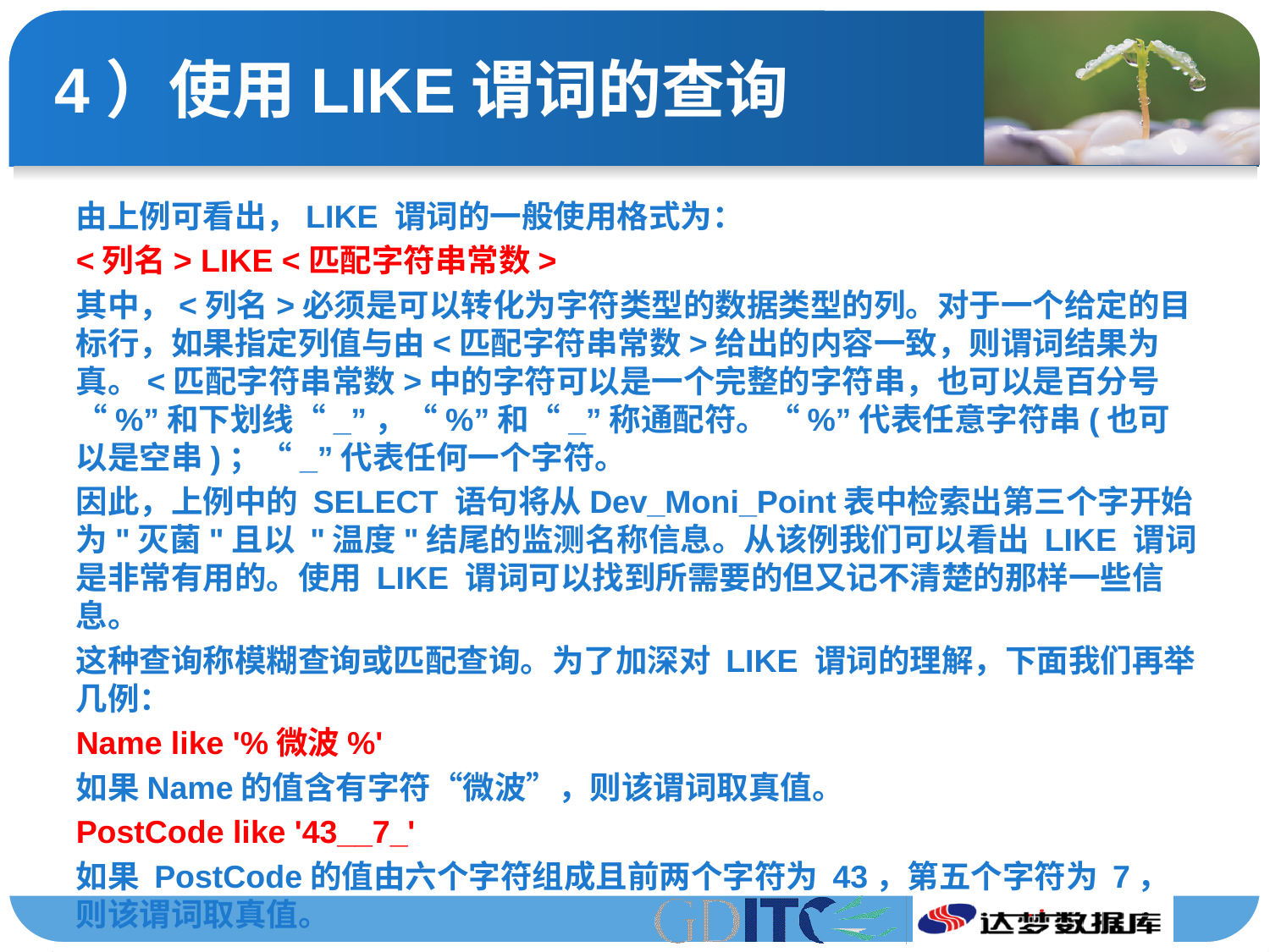

# 4）使用LIKE谓词的查询
由上例可看出，LIKE 谓词的一般使用格式为：
<列名> LIKE <匹配字符串常数>
其中，<列名>必须是可以转化为字符类型的数据类型的列。对于一个给定的目标行，如果指定列值与由<匹配字符串常数>给出的内容一致，则谓词结果为真。<匹配字符串常数>中的字符可以是一个完整的字符串，也可以是百分号“%”和下划线“_”，“%”和“_”称通配符。“%”代表任意字符串(也可以是空串)；“_”代表任何一个字符。
因此，上例中的 SELECT 语句将从Dev_Moni_Point表中检索出第三个字开始为"灭菌"且以 "温度"结尾的监测名称信息。从该例我们可以看出 LIKE 谓词是非常有用的。使用 LIKE 谓词可以找到所需要的但又记不清楚的那样一些信息。
这种查询称模糊查询或匹配查询。为了加深对 LIKE 谓词的理解，下面我们再举几例：
Name like '%微波%'
如果Name的值含有字符“微波”，则该谓词取真值。
PostCode like '43__7_'
如果 PostCode的值由六个字符组成且前两个字符为 43，第五个字符为 7，则该谓词取真值。